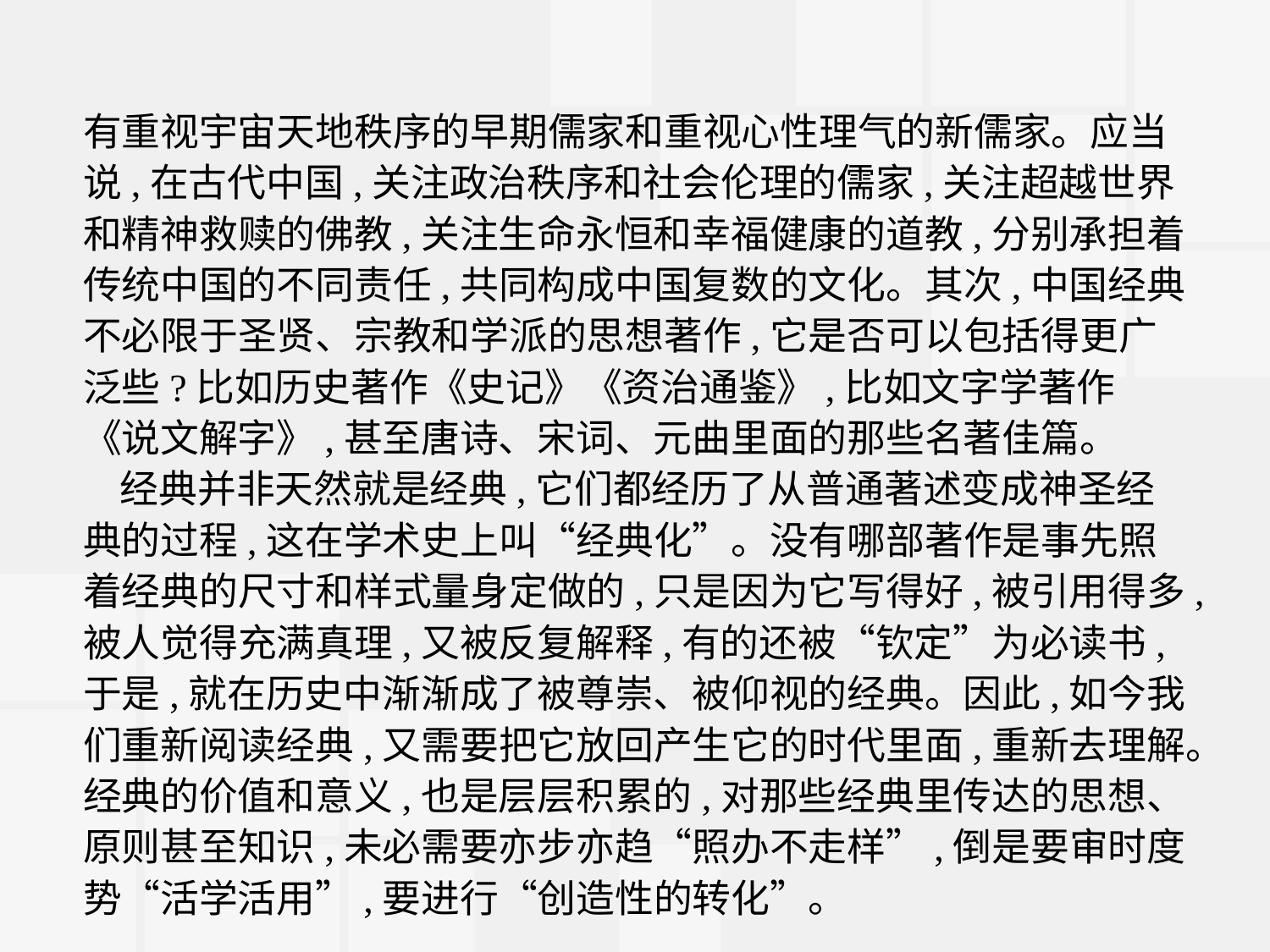

有重视宇宙天地秩序的早期儒家和重视心性理气的新儒家。应当说,在古代中国,关注政治秩序和社会伦理的儒家,关注超越世界和精神救赎的佛教,关注生命永恒和幸福健康的道教,分别承担着传统中国的不同责任,共同构成中国复数的文化。其次,中国经典不必限于圣贤、宗教和学派的思想著作,它是否可以包括得更广泛些?比如历史著作《史记》《资治通鉴》,比如文字学著作《说文解字》,甚至唐诗、宋词、元曲里面的那些名著佳篇。
经典并非天然就是经典,它们都经历了从普通著述变成神圣经典的过程,这在学术史上叫“经典化”。没有哪部著作是事先照着经典的尺寸和样式量身定做的,只是因为它写得好,被引用得多,被人觉得充满真理,又被反复解释,有的还被“钦定”为必读书,于是,就在历史中渐渐成了被尊崇、被仰视的经典。因此,如今我们重新阅读经典,又需要把它放回产生它的时代里面,重新去理解。经典的价值和意义,也是层层积累的,对那些经典里传达的思想、原则甚至知识,未必需要亦步亦趋“照办不走样”,倒是要审时度势“活学活用”,要进行“创造性的转化”。